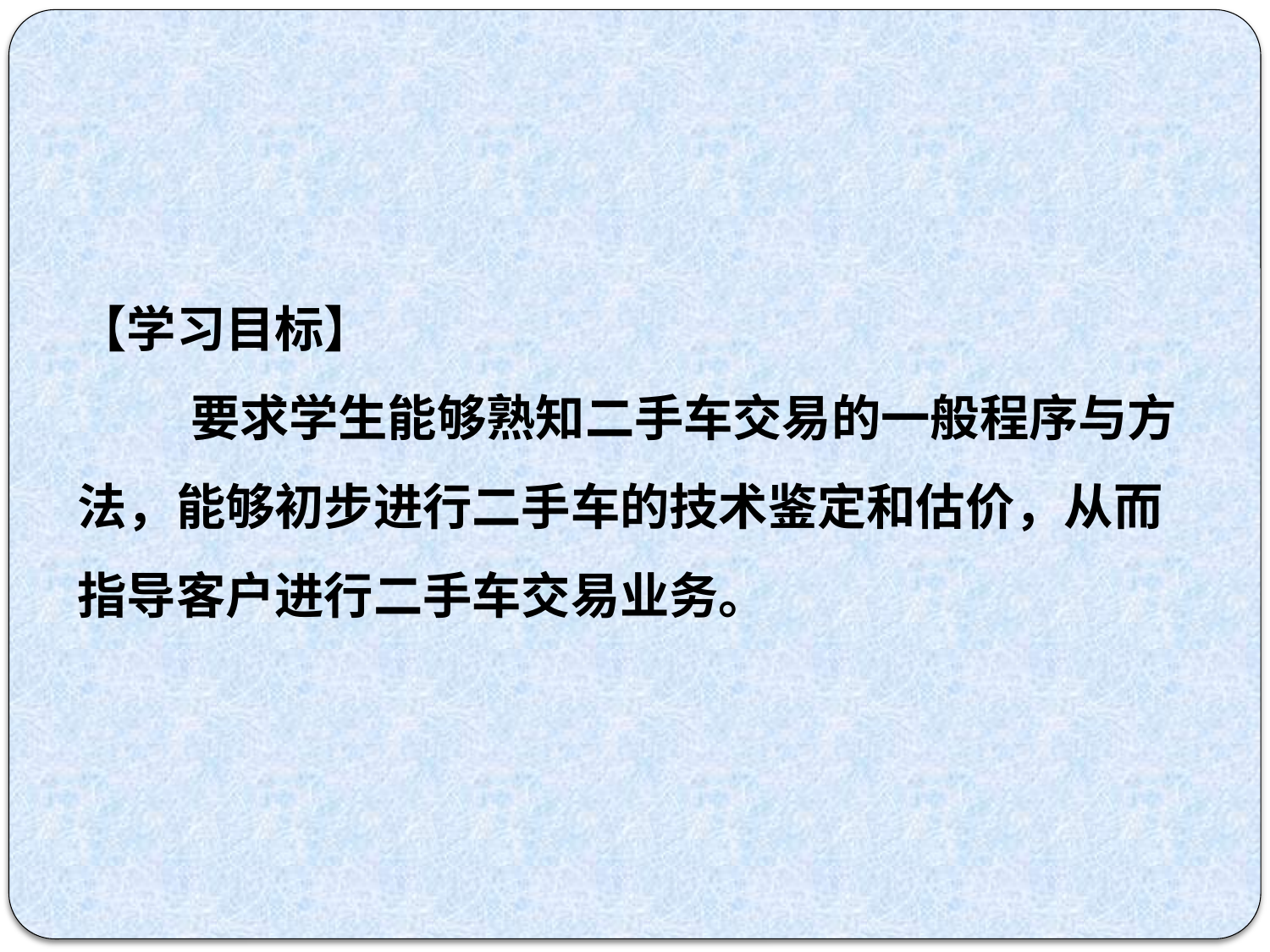

【学习目标】
         要求学生能够熟知二手车交易的一般程序与方法，能够初步进行二手车的技术鉴定和估价，从而指导客户进行二手车交易业务。